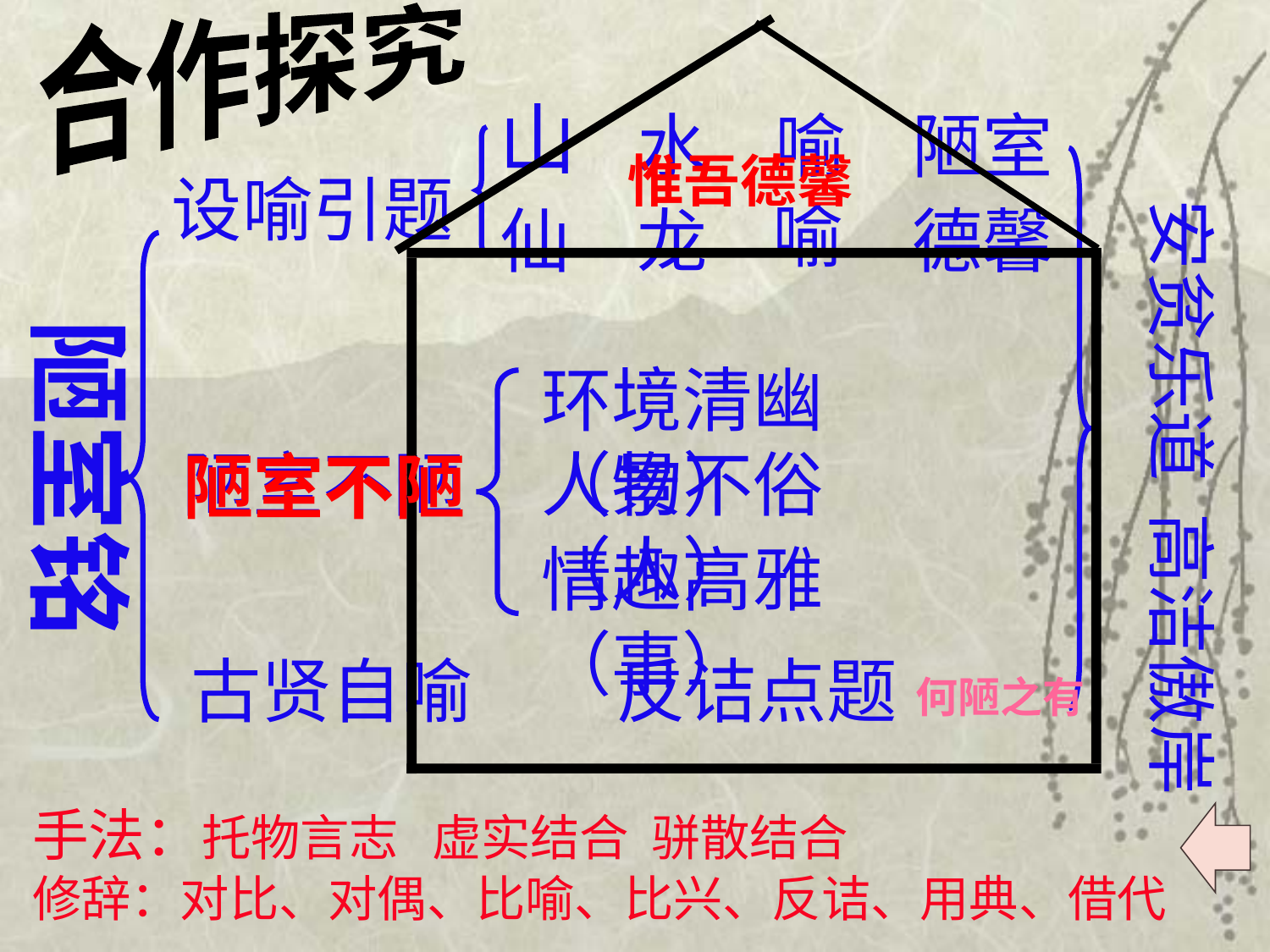

合作探究
山
水
喻
陋室

——
——
安贫乐道  高洁傲岸
惟吾德馨

设喻引题
喻
仙
龙
德馨

——
陋室铭
环境清幽（景）

陋室不陋
人物不俗（人）
陋室不陋
——
——
情趣高雅（事）
古贤自喻
反诘点题
何陋之有
——
手法：托物言志   虚实结合  骈散结合
修辞：对比、对偶、比喻、比兴、反诘、用典、借代